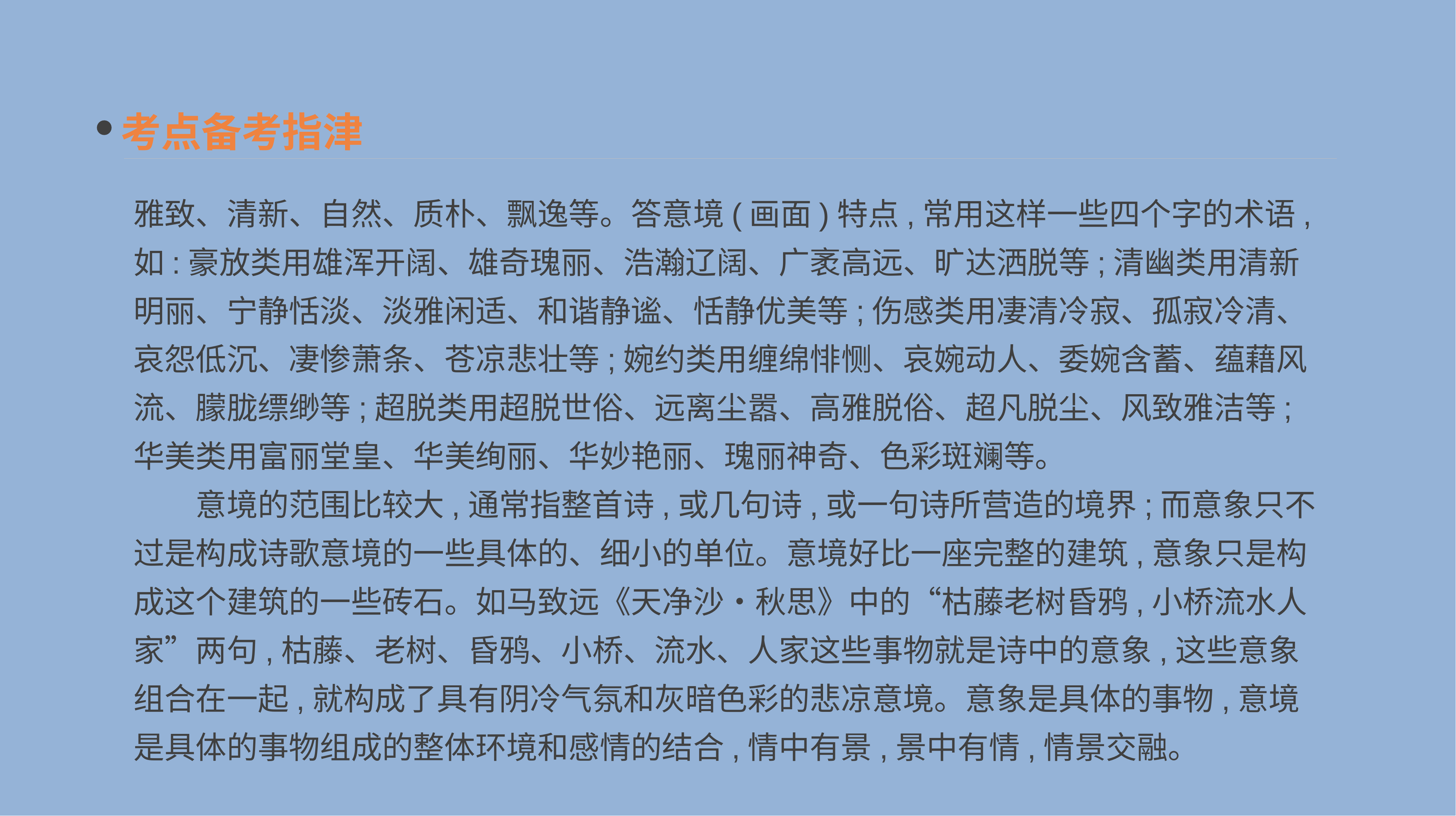

考点备考指津

雅致、清新、自然、质朴、飘逸等。答意境(画面)特点,常用这样一些四个字的术语,如:豪放类用雄浑开阔、雄奇瑰丽、浩瀚辽阔、广袤高远、旷达洒脱等;清幽类用清新明丽、宁静恬淡、淡雅闲适、和谐静谧、恬静优美等;伤感类用凄清冷寂、孤寂冷清、哀怨低沉、凄惨萧条、苍凉悲壮等;婉约类用缠绵悱恻、哀婉动人、委婉含蓄、蕴藉风流、朦胧缥缈等;超脱类用超脱世俗、远离尘嚣、高雅脱俗、超凡脱尘、风致雅洁等;华美类用富丽堂皇、华美绚丽、华妙艳丽、瑰丽神奇、色彩斑斓等。
　　意境的范围比较大,通常指整首诗,或几句诗,或一句诗所营造的境界;而意象只不过是构成诗歌意境的一些具体的、细小的单位。意境好比一座完整的建筑,意象只是构成这个建筑的一些砖石。如马致远《天净沙•秋思》中的“枯藤老树昏鸦,小桥流水人家”两句,枯藤、老树、昏鸦、小桥、流水、人家这些事物就是诗中的意象,这些意象组合在一起,就构成了具有阴冷气氛和灰暗色彩的悲凉意境。意象是具体的事物,意境是具体的事物组成的整体环境和感情的结合,情中有景,景中有情,情景交融。